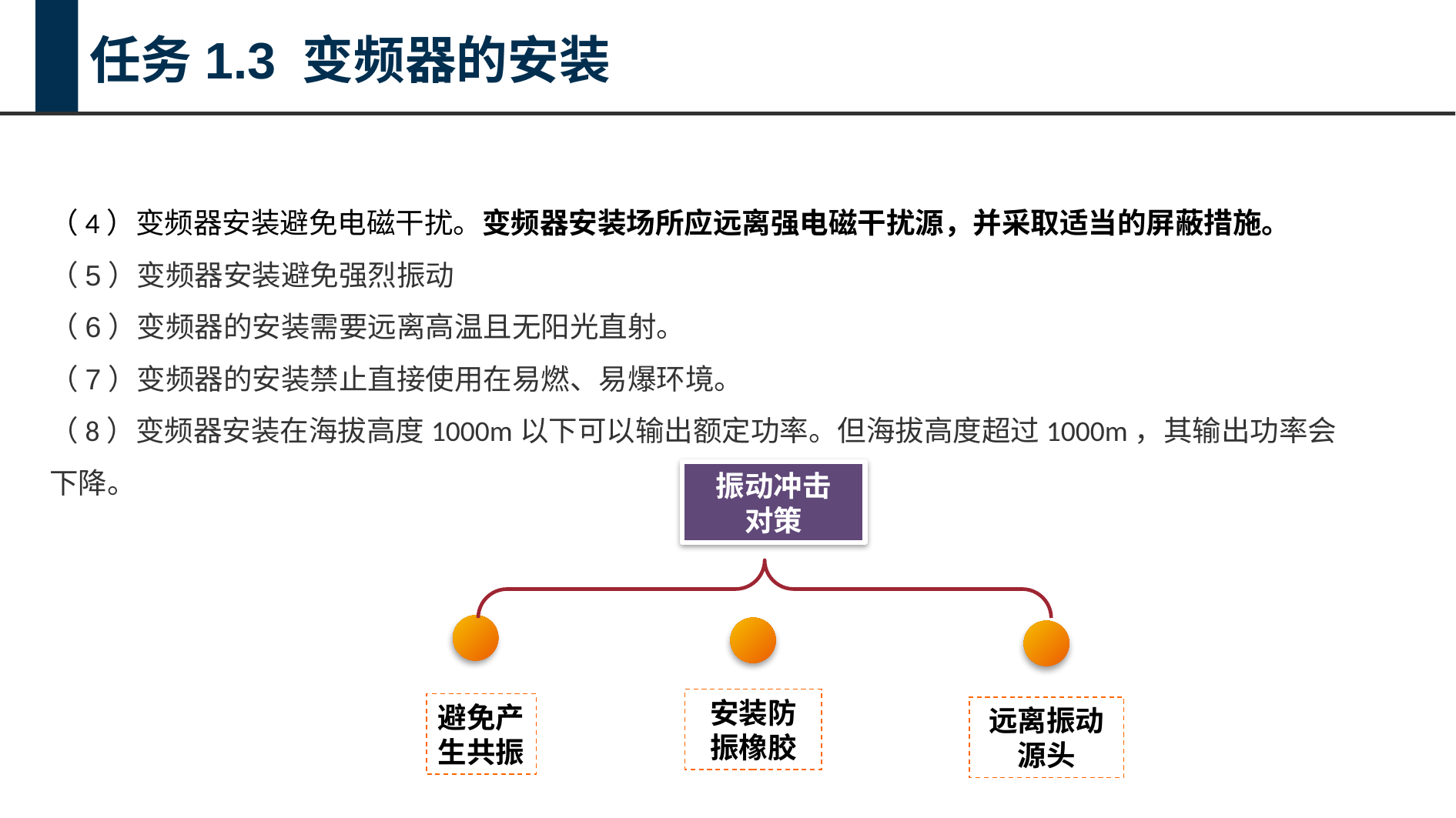

任务1.3 变频器的安装
（4）变频器安装避免电磁干扰。变频器安装场所应远离强电磁干扰源，并采取适当的屏蔽措施。
（5）变频器安装避免强烈振动
（6）变频器的安装需要远离高温且无阳光直射。
（7）变频器的安装禁止直接使用在易燃、易爆环境。
（8）变频器安装在海拔高度1000m以下可以输出额定功率。但海拔高度超过1000m，其输出功率会下降。

振动冲击
对策

避免产
生共振

安装防
振橡胶

远离振动源头